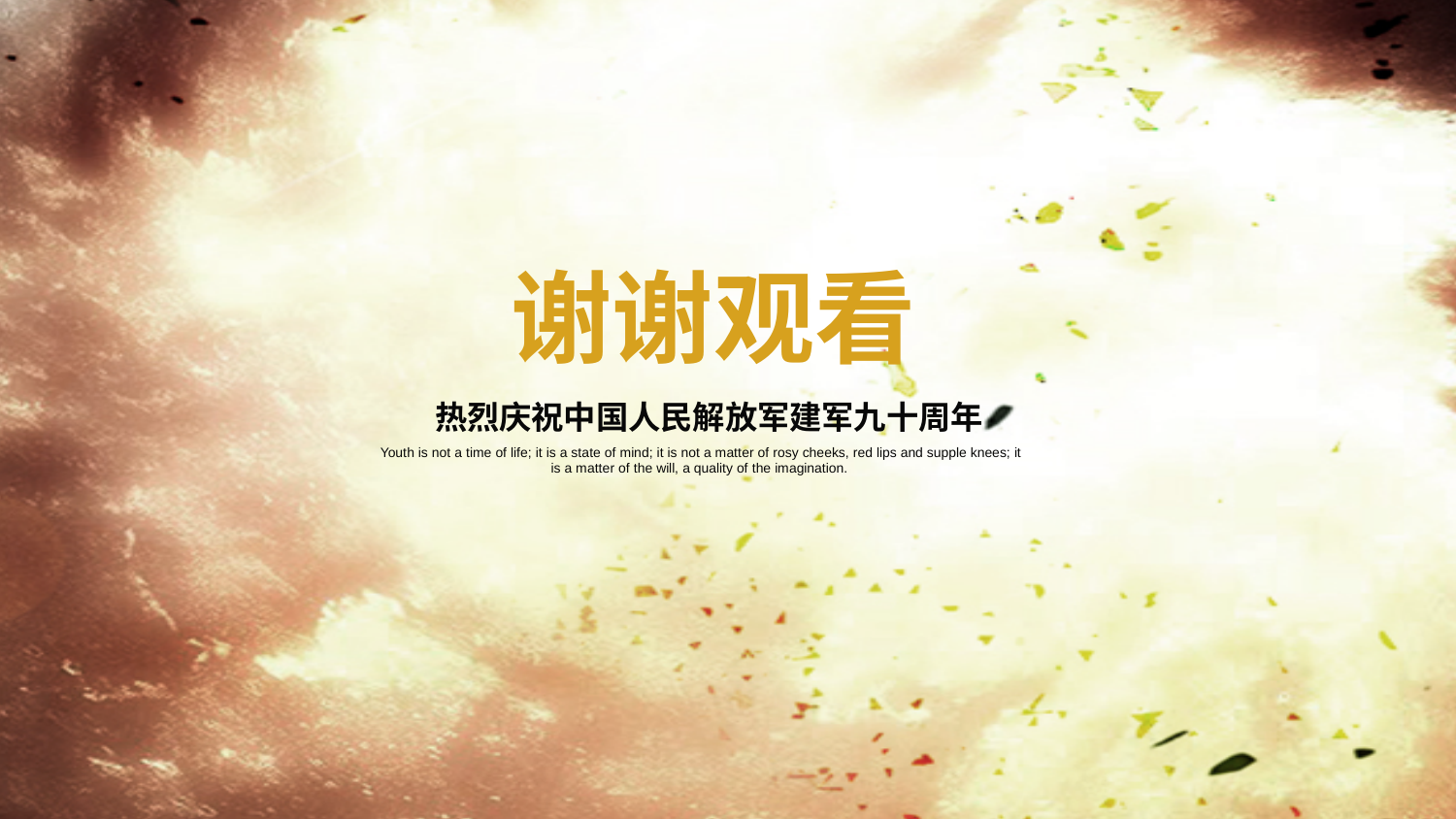

谢谢观看
热烈庆祝中国人民解放军建军九十周年
 Youth is not a time of life; it is a state of mind; it is not a matter of rosy cheeks, red lips and supple knees; it is a matter of the will, a quality of the imagination.